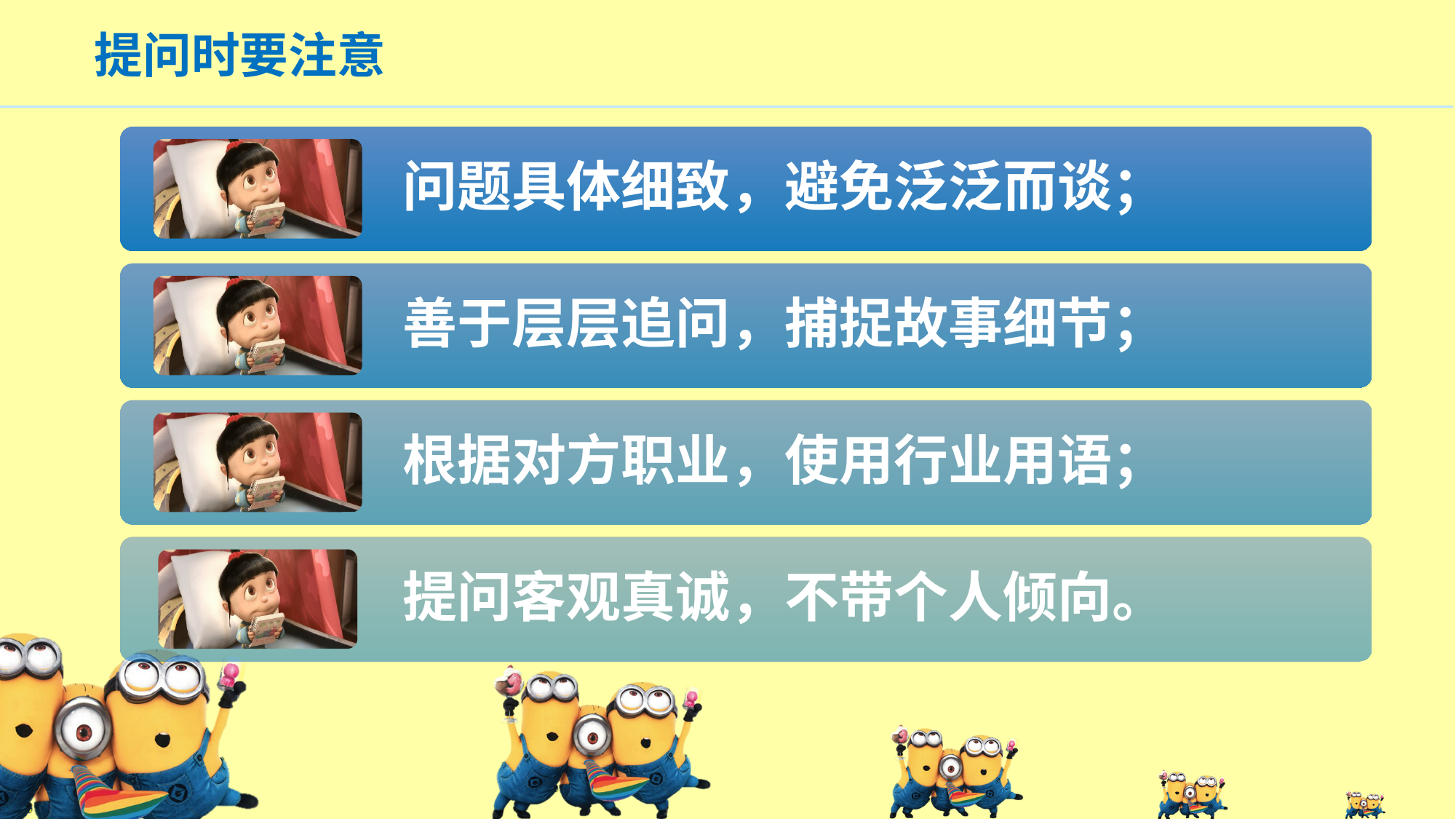

# 提问时要注意
问题具体细致，避免泛泛而谈；
善于层层追问，捕捉故事细节；
根据对方职业，使用行业用语；
提问客观真诚，不带个人倾向。